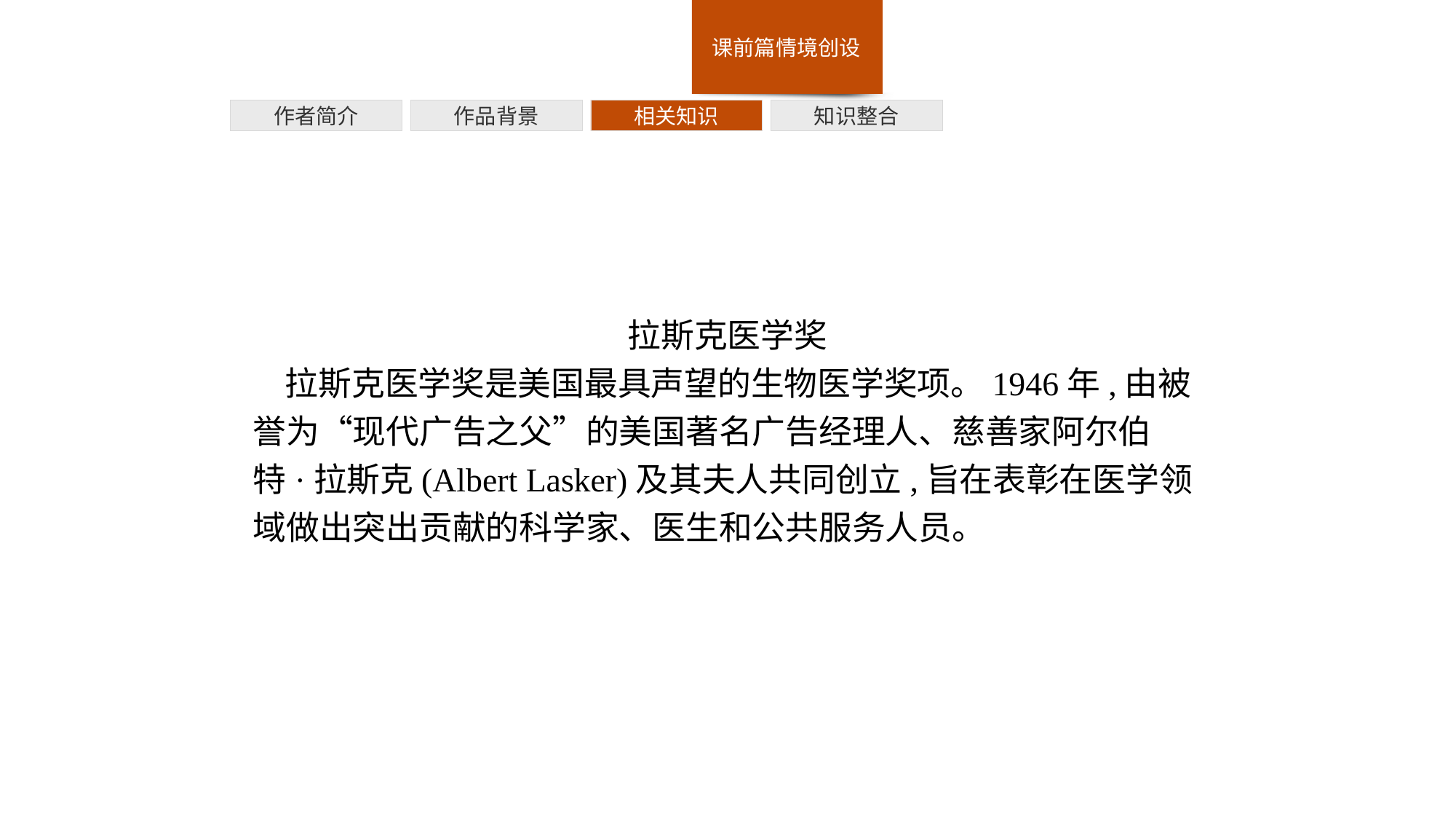

作者简介
作品背景
相关知识
知识整合
拉斯克医学奖
拉斯克医学奖是美国最具声望的生物医学奖项。1946年,由被誉为“现代广告之父”的美国著名广告经理人、慈善家阿尔伯特·拉斯克(Albert Lasker)及其夫人共同创立,旨在表彰在医学领域做出突出贡献的科学家、医生和公共服务人员。